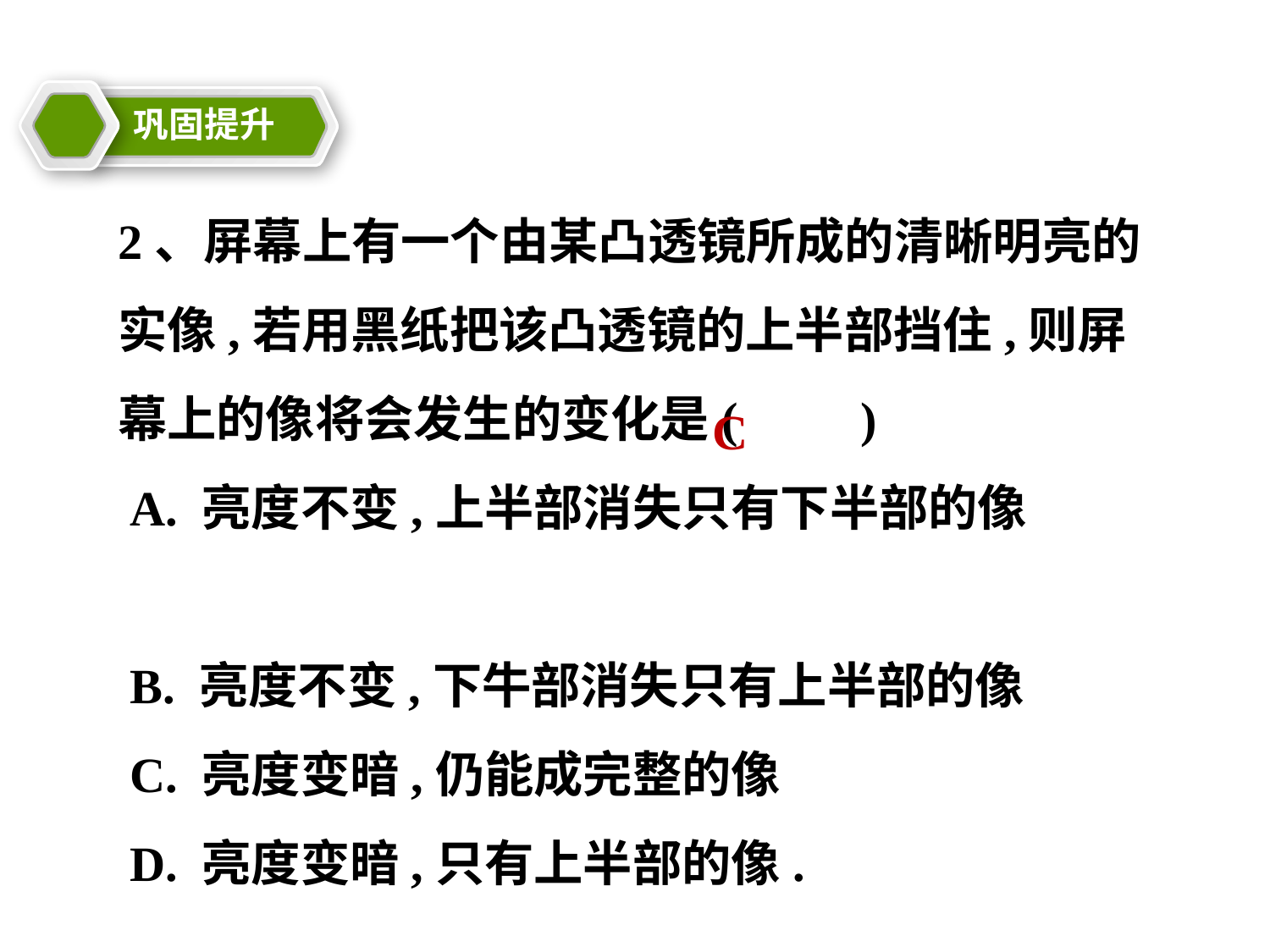

巩固提升
教学目标
2、屏幕上有一个由某凸透镜所成的清晰明亮的实像,若用黑纸把该凸透镜的上半部挡住,则屏幕上的像将会发生的变化是(　　)
 A. 亮度不变,上半部消失只有下半部的像
 B. 亮度不变,下牛部消失只有上半部的像
 C. 亮度变暗,仍能成完整的像
 D. 亮度变暗,只有上半部的像.
C